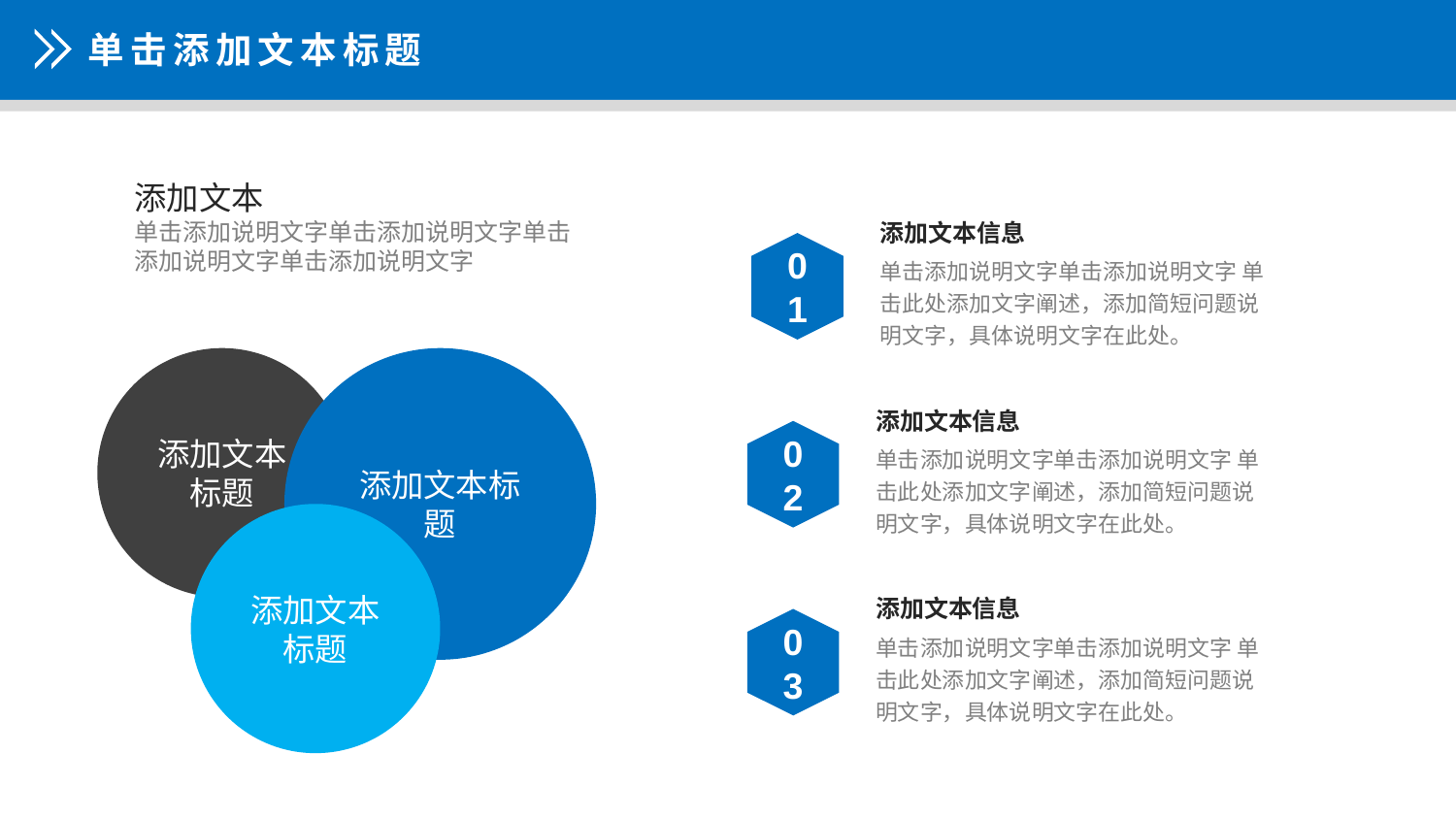

单击添加文本标题

添加文本
单击添加说明文字单击添加说明文字单击添加说明文字单击添加说明文字

添加文本信息
单击添加说明文字单击添加说明文字 单击此处添加文字阐述，添加简短问题说明文字，具体说明文字在此处。
01
添加文本标题
添加文本标题
添加文本信息
单击添加说明文字单击添加说明文字 单击此处添加文字阐述，添加简短问题说明文字，具体说明文字在此处。
02
添加文本标题
添加文本信息
单击添加说明文字单击添加说明文字 单击此处添加文字阐述，添加简短问题说明文字，具体说明文字在此处。
03